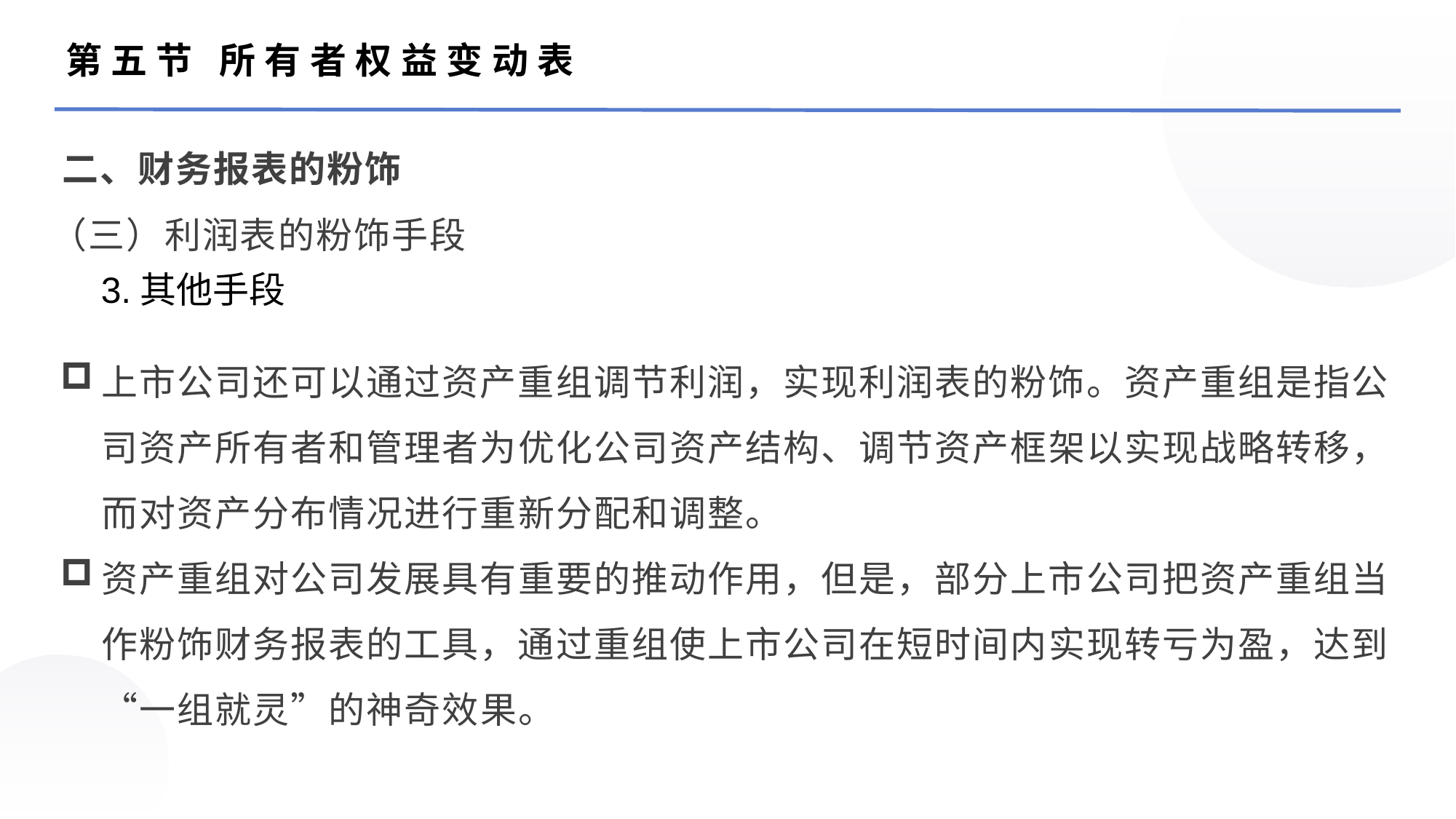

第五节 所有者权益变动表
二、财务报表的粉饰
（三）利润表的粉饰手段
3.其他手段
上市公司还可以通过资产重组调节利润，实现利润表的粉饰。资产重组是指公司资产所有者和管理者为优化公司资产结构、调节资产框架以实现战略转移，而对资产分布情况进行重新分配和调整。
资产重组对公司发展具有重要的推动作用，但是，部分上市公司把资产重组当作粉饰财务报表的工具，通过重组使上市公司在短时间内实现转亏为盈，达到“一组就灵”的神奇效果。

43